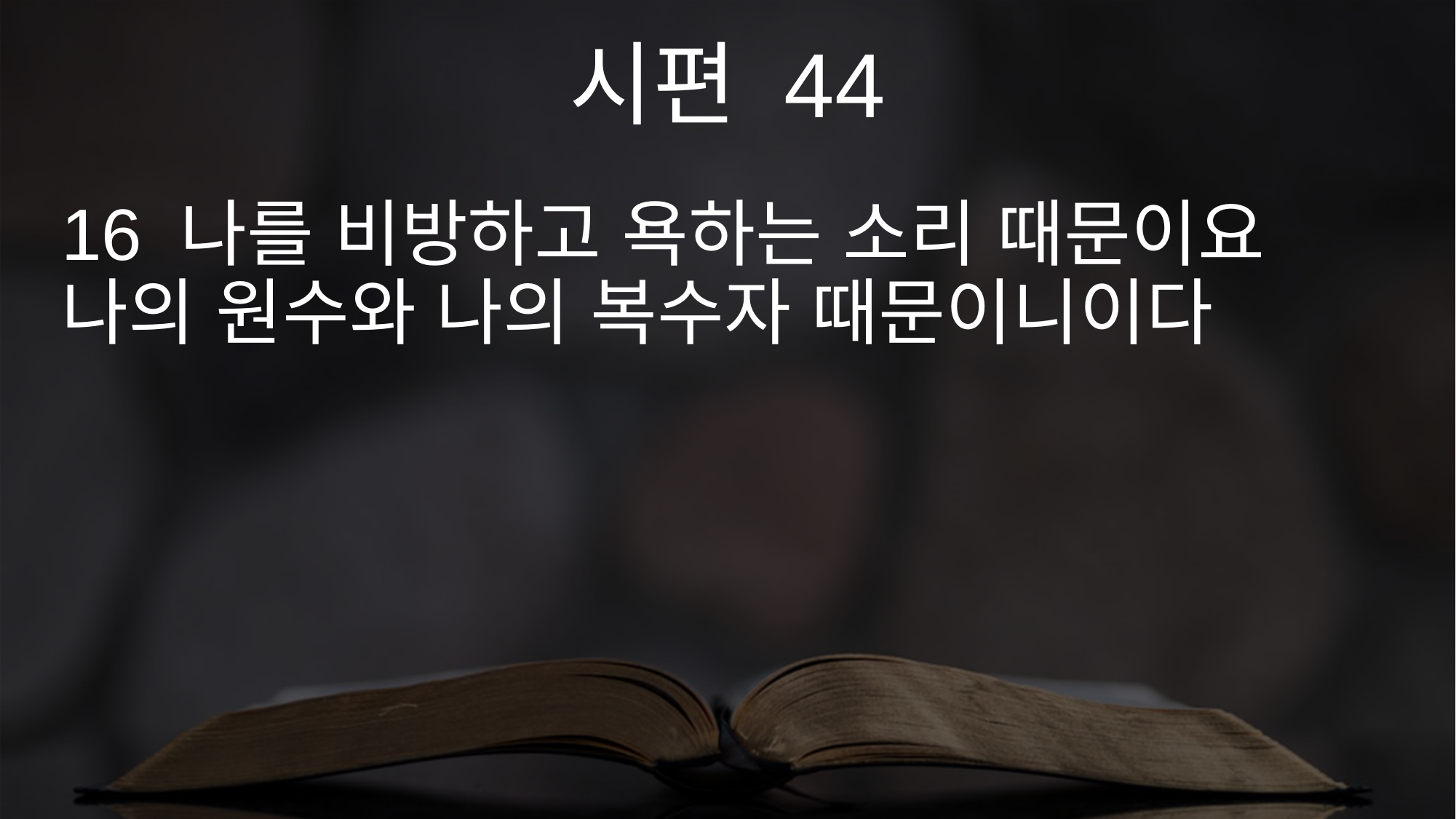

시편 44
16 나를 비방하고 욕하는 소리 때문이요 나의 원수와 나의 복수자 때문이니이다